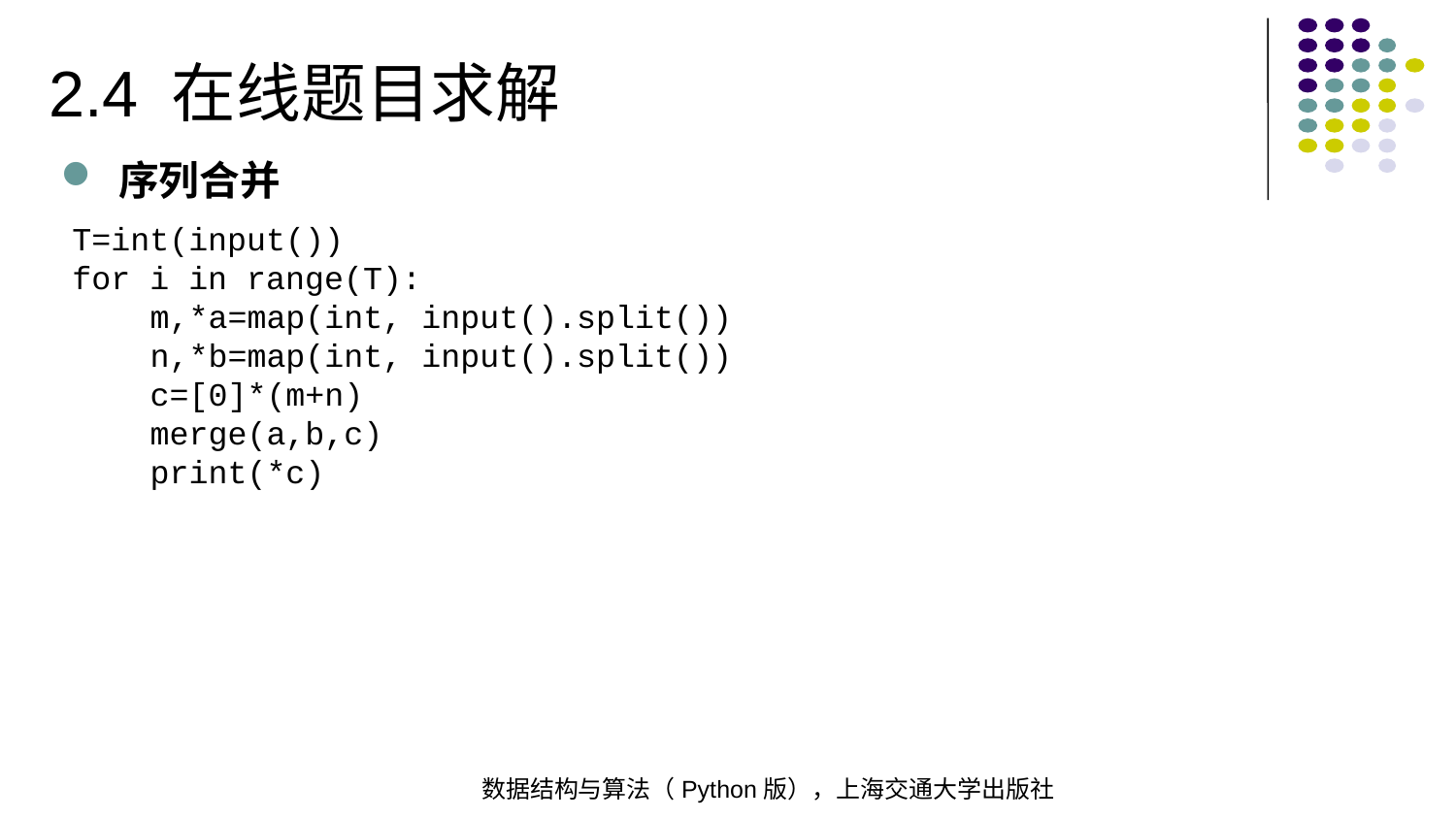

2.4 在线题目求解
序列合并
T=int(input())
for i in range(T):
    m,*a=map(int, input().split())
    n,*b=map(int, input().split())
    c=[0]*(m+n)
    merge(a,b,c)
    print(*c)